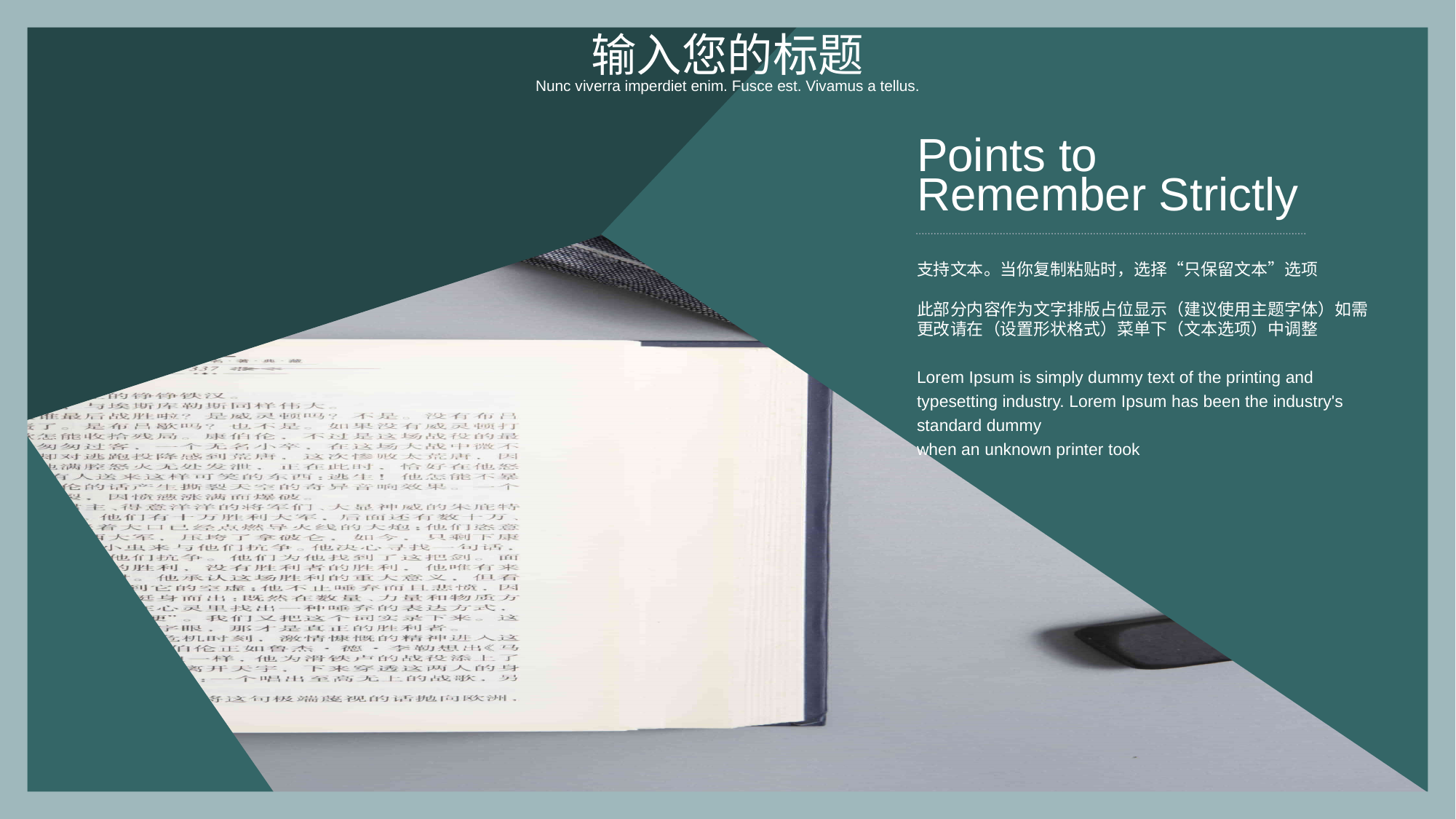

输入您的标题
Nunc viverra imperdiet enim. Fusce est. Vivamus a tellus.
Points to Remember Strictly

支持文本。当你复制粘贴时，选择“只保留文本”选项

此部分内容作为文字排版占位显示（建议使用主题字体）如需更改请在（设置形状格式）菜单下（文本选项）中调整

Lorem Ipsum is simply dummy text of the printing and typesetting industry. Lorem Ipsum has been the industry's standard dummy
when an unknown printer took